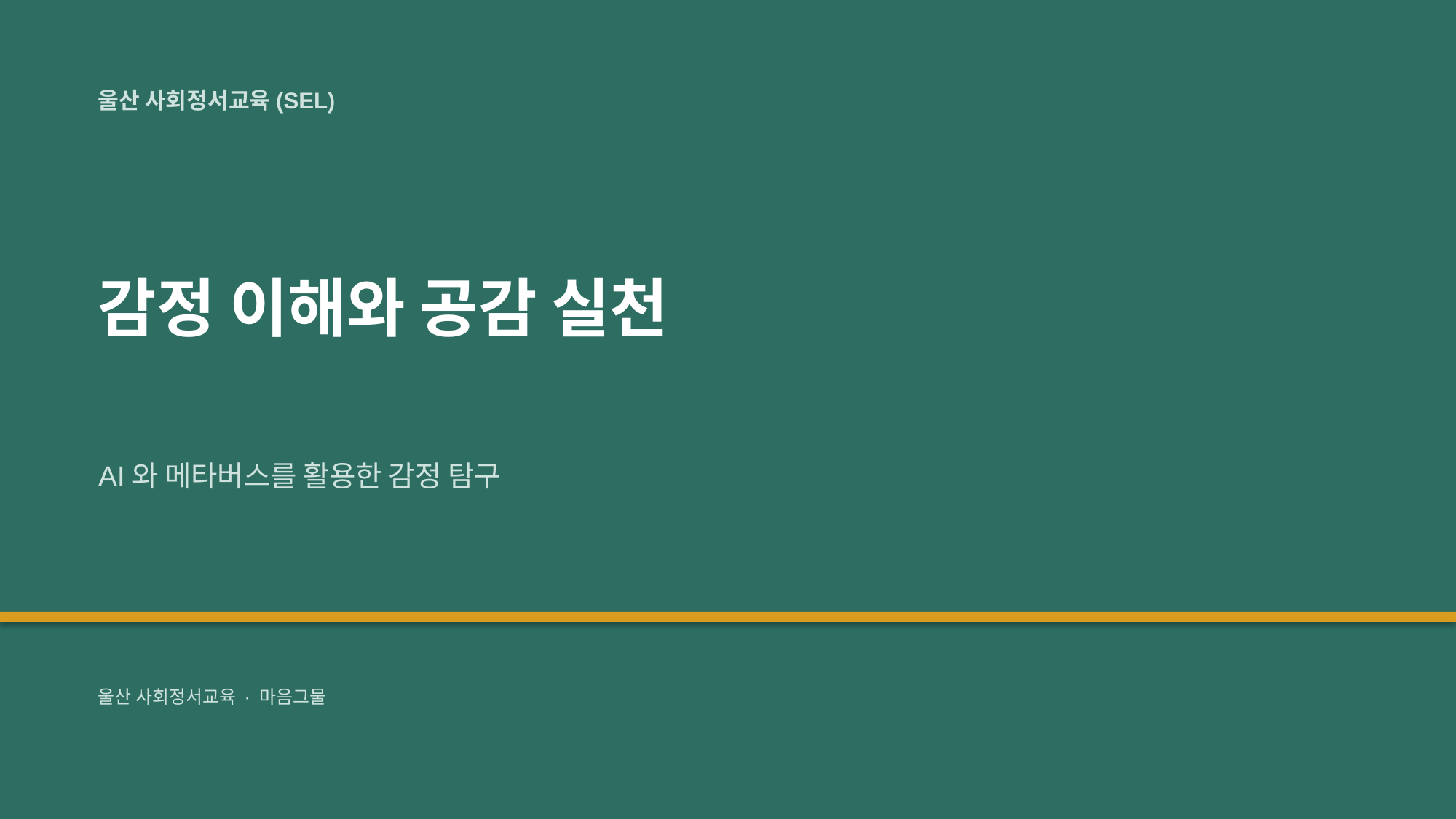

울산 사회정서교육(SEL)
감정 이해와 공감 실천
AI와 메타버스를 활용한 감정 탐구

울산 사회정서교육 · 마음그물